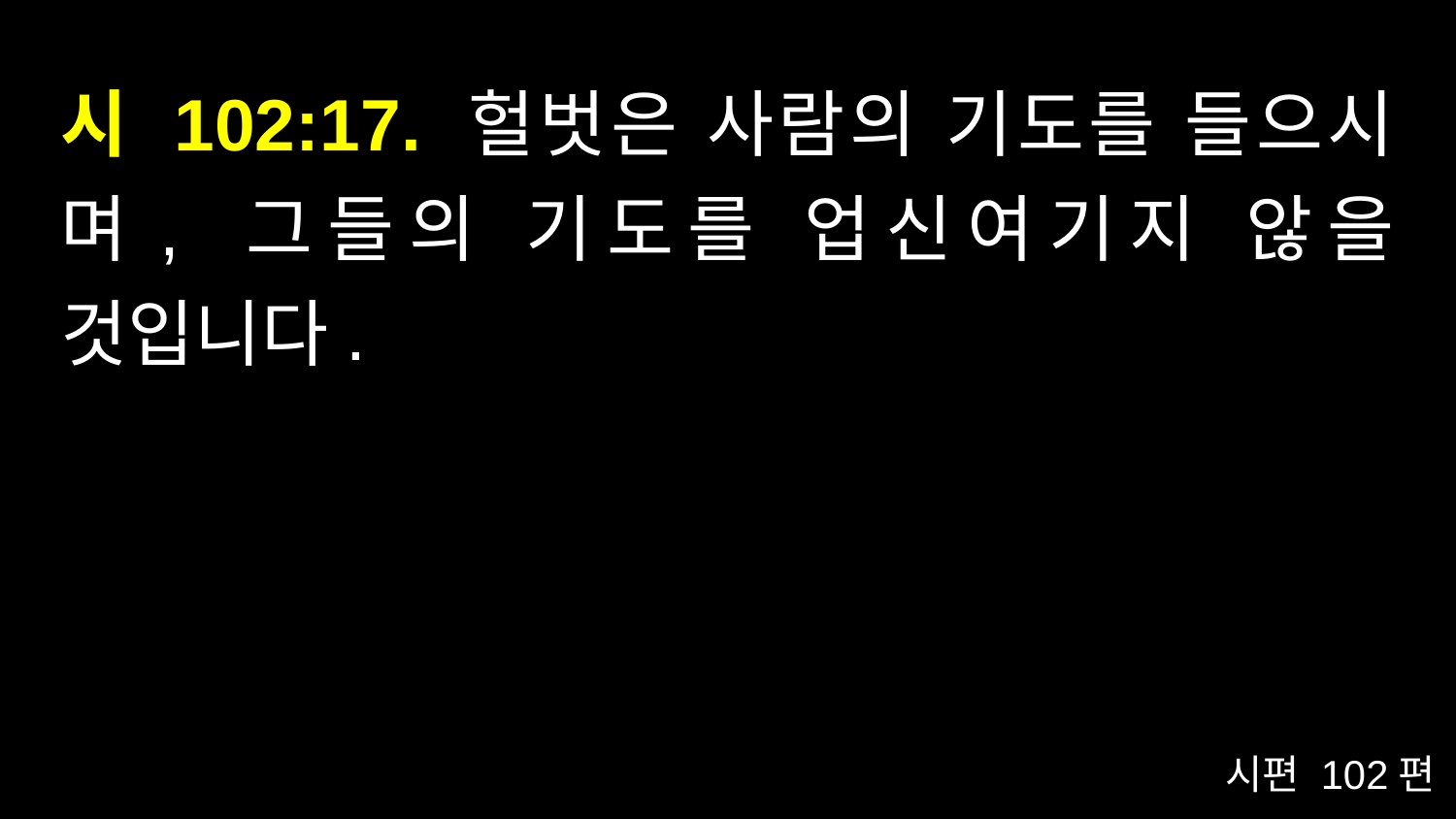

# 시 102:17. 헐벗은 사람의 기도를 들으시며, 그들의 기도를 업신여기지 않을 것입니다.
시편 102편